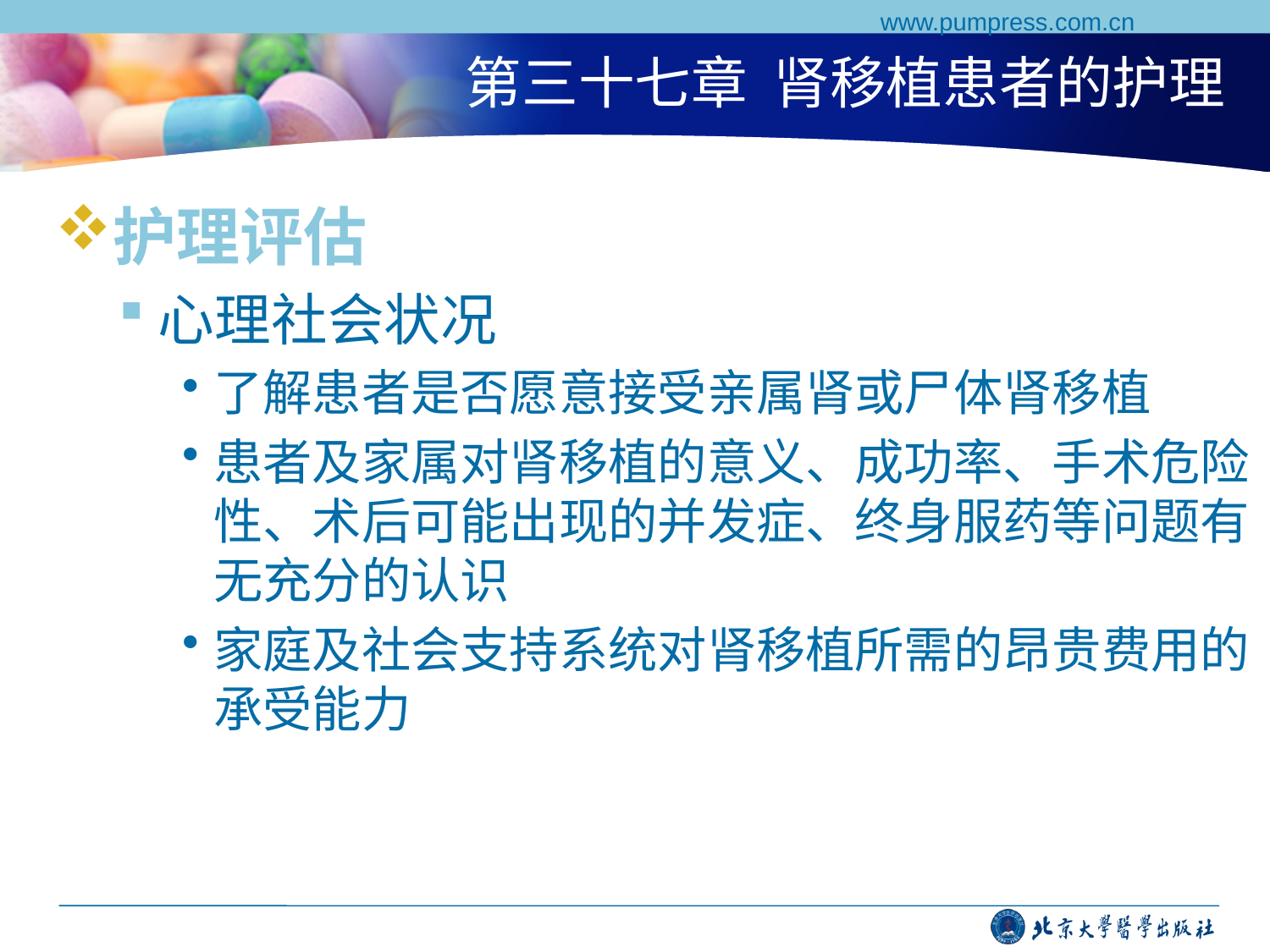

www.pumpress.com.cn
# 第三十七章  肾移植患者的护理
护理评估
心理社会状况
了解患者是否愿意接受亲属肾或尸体肾移植
患者及家属对肾移植的意义、成功率、手术危险性、术后可能出现的并发症、终身服药等问题有无充分的认识
家庭及社会支持系统对肾移植所需的昂贵费用的承受能力